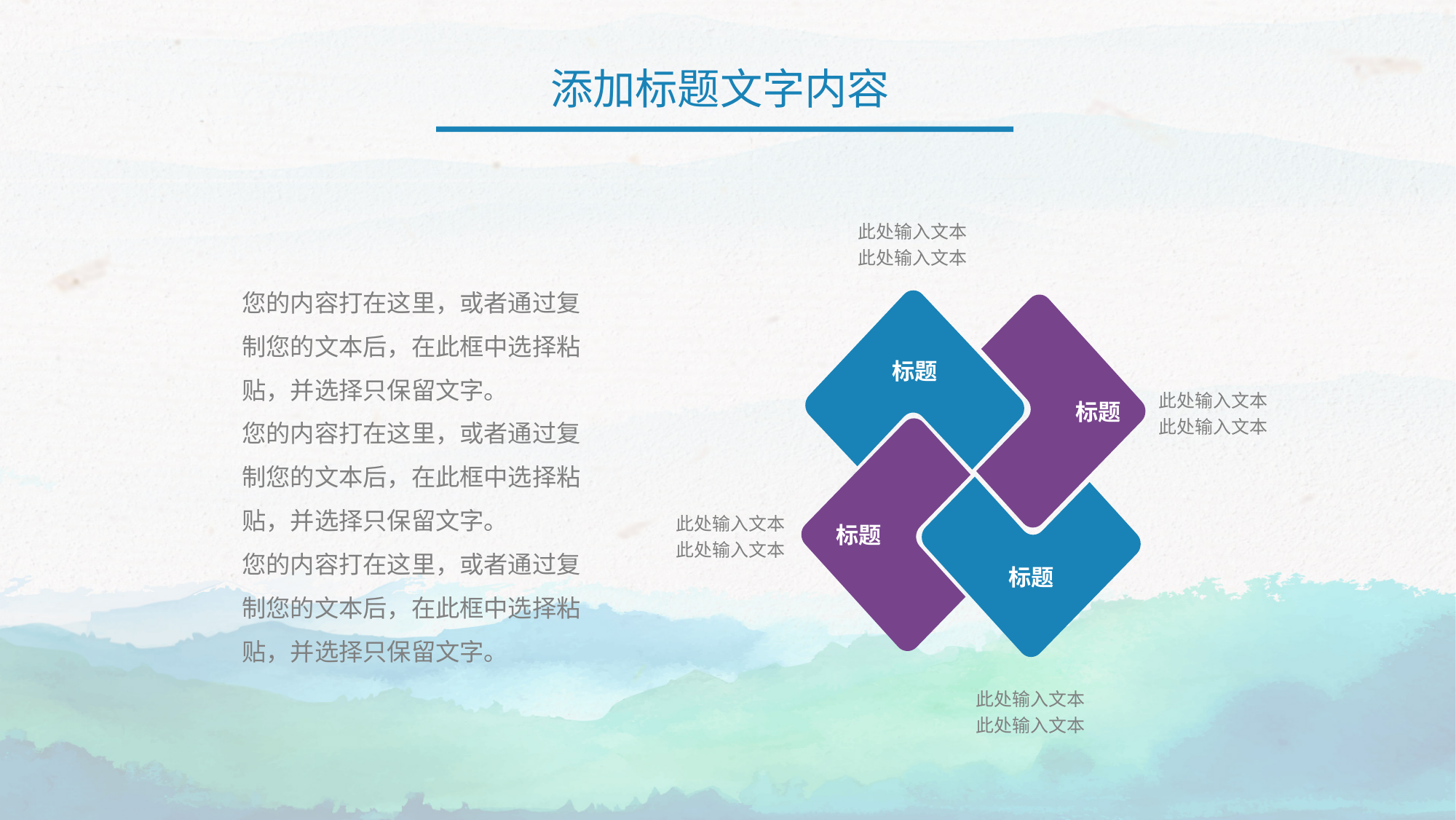

添加标题文字内容

此处输入文本
此处输入文本
标题
标题
此处输入文本
此处输入文本
  标题
标题
此处输入文本
此处输入文本
此处输入文本
此处输入文本
您的内容打在这里，或者通过复制您的文本后，在此框中选择粘贴，并选择只保留文字。
您的内容打在这里，或者通过复制您的文本后，在此框中选择粘贴，并选择只保留文字。
您的内容打在这里，或者通过复制您的文本后，在此框中选择粘贴，并选择只保留文字。